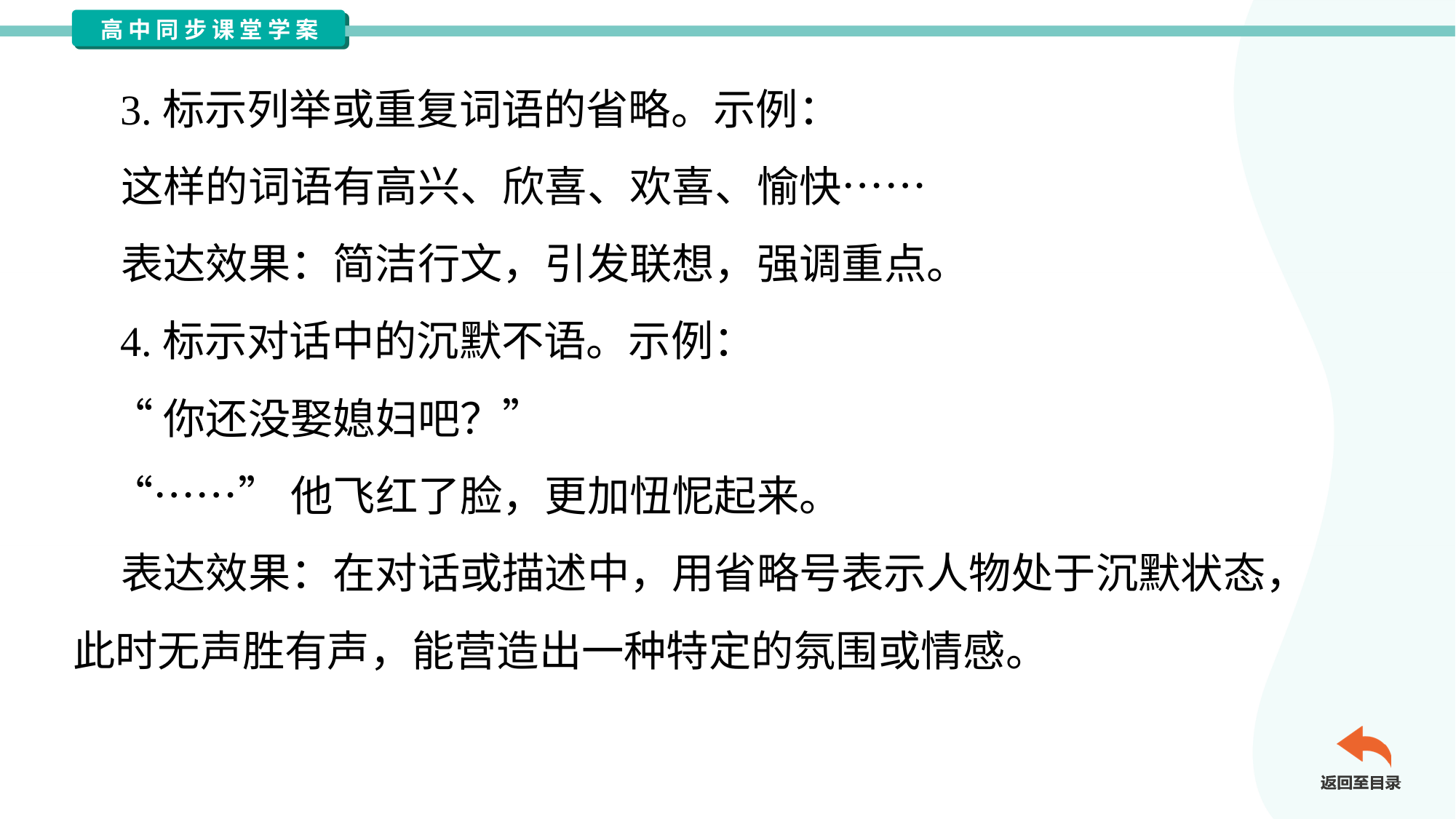

3.标示列举或重复词语的省略。示例：
    这样的词语有高兴、欣喜、欢喜、愉快……
    表达效果：简洁行文，引发联想，强调重点。
    4.标示对话中的沉默不语。示例：
    “你还没娶媳妇吧？”
    “……”他飞红了脸，更加忸怩起来。
    表达效果：在对话或描述中，用省略号表示人物处于沉默状态，
此时无声胜有声，能营造出一种特定的氛围或情感。